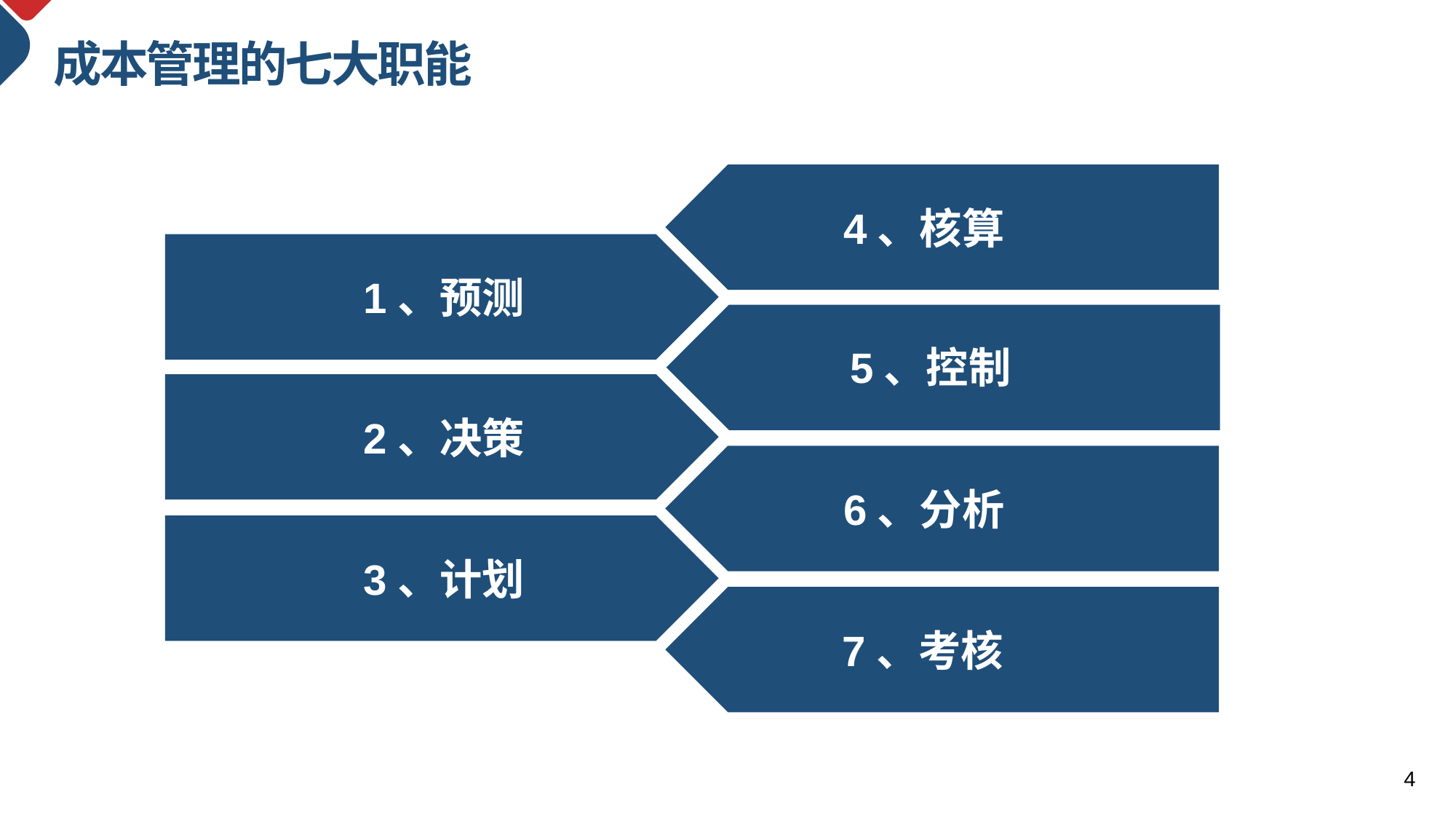

成本管理的七大职能

4、核算

1、预测

5、控制

2、决策

6、分析

3、计划

7、考核